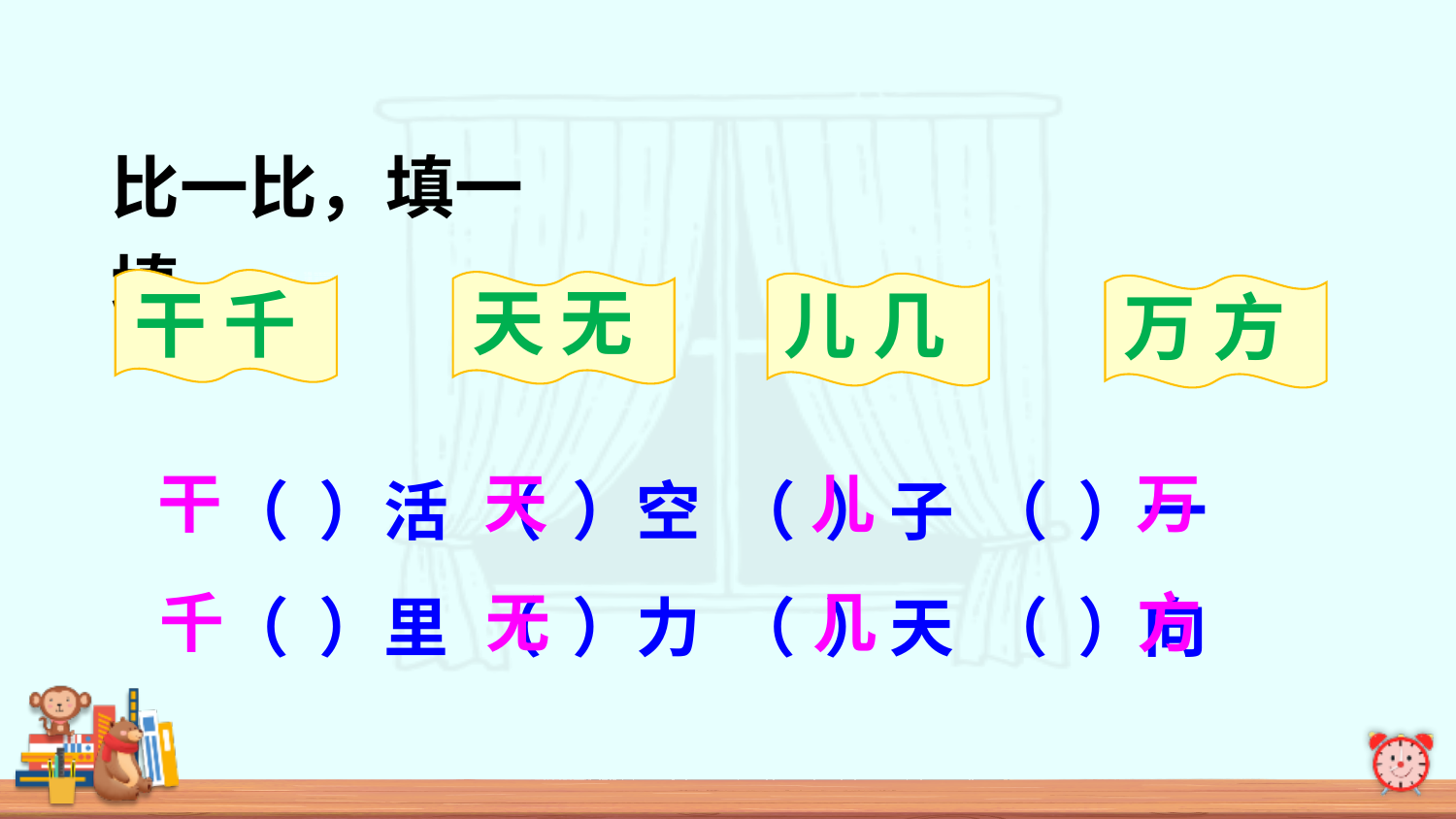

比一比，填一填。

干 千
天 无

儿 几

万 方

（  ）活  （  ）空  （  ）子  （  ）一
（  ）里  （  ）力  （  ）天  （  ）向
干
天
儿
万
千
无
几
方